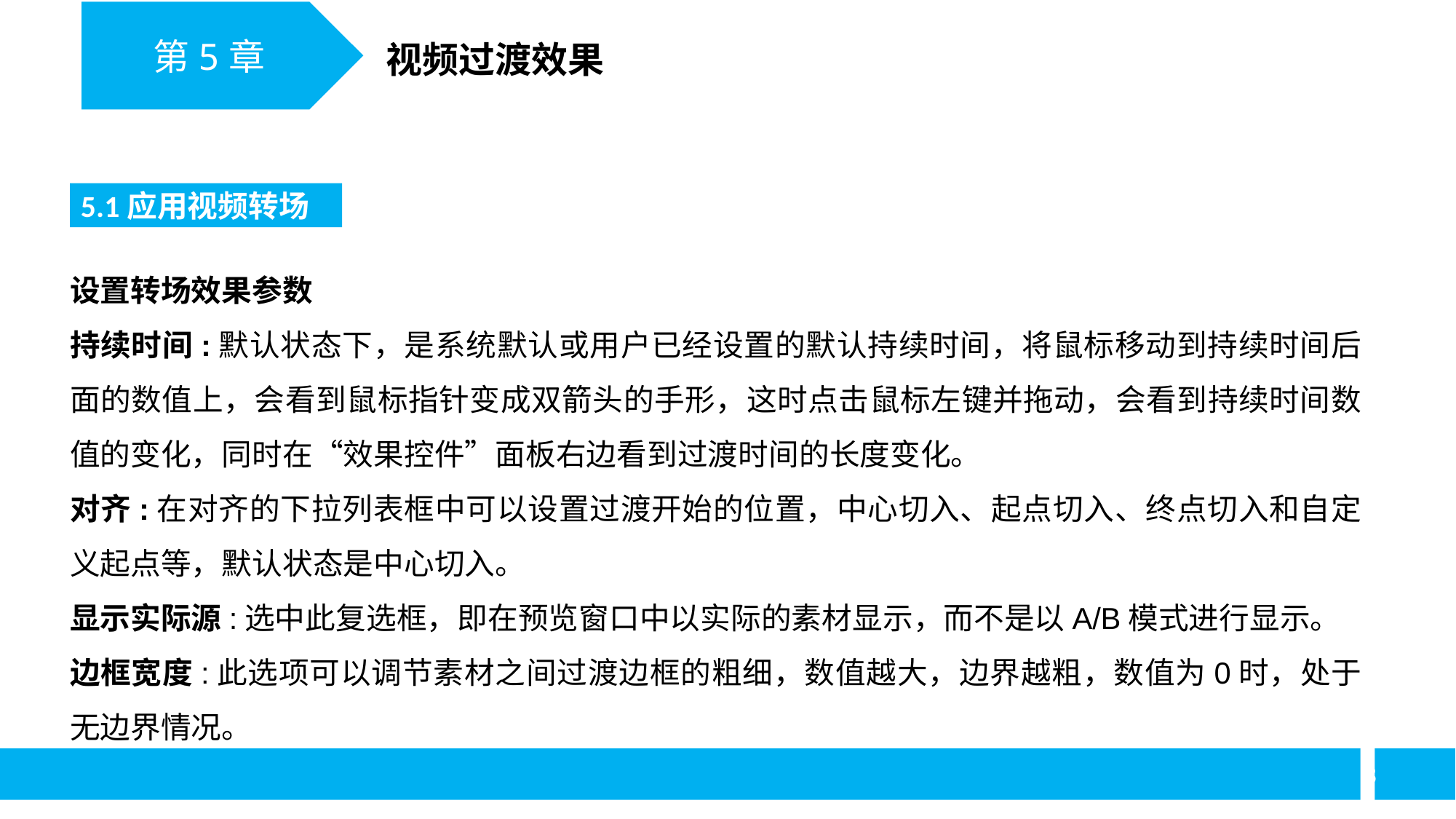

第5章
视频过渡效果
5.1应用视频转场
设置转场效果参数
持续时间:默认状态下，是系统默认或用户已经设置的默认持续时间，将鼠标移动到持续时间后面的数值上，会看到鼠标指针变成双箭头的手形，这时点击鼠标左键并拖动，会看到持续时间数值的变化，同时在“效果控件”面板右边看到过渡时间的长度变化。
对齐:在对齐的下拉列表框中可以设置过渡开始的位置，中心切入、起点切入、终点切入和自定义起点等，默认状态是中心切入。
显示实际源:选中此复选框，即在预览窗口中以实际的素材显示，而不是以A/B模式进行显示。
边框宽度:此选项可以调节素材之间过渡边框的粗细，数值越大，边界越粗，数值为0时，处于无边界情况。